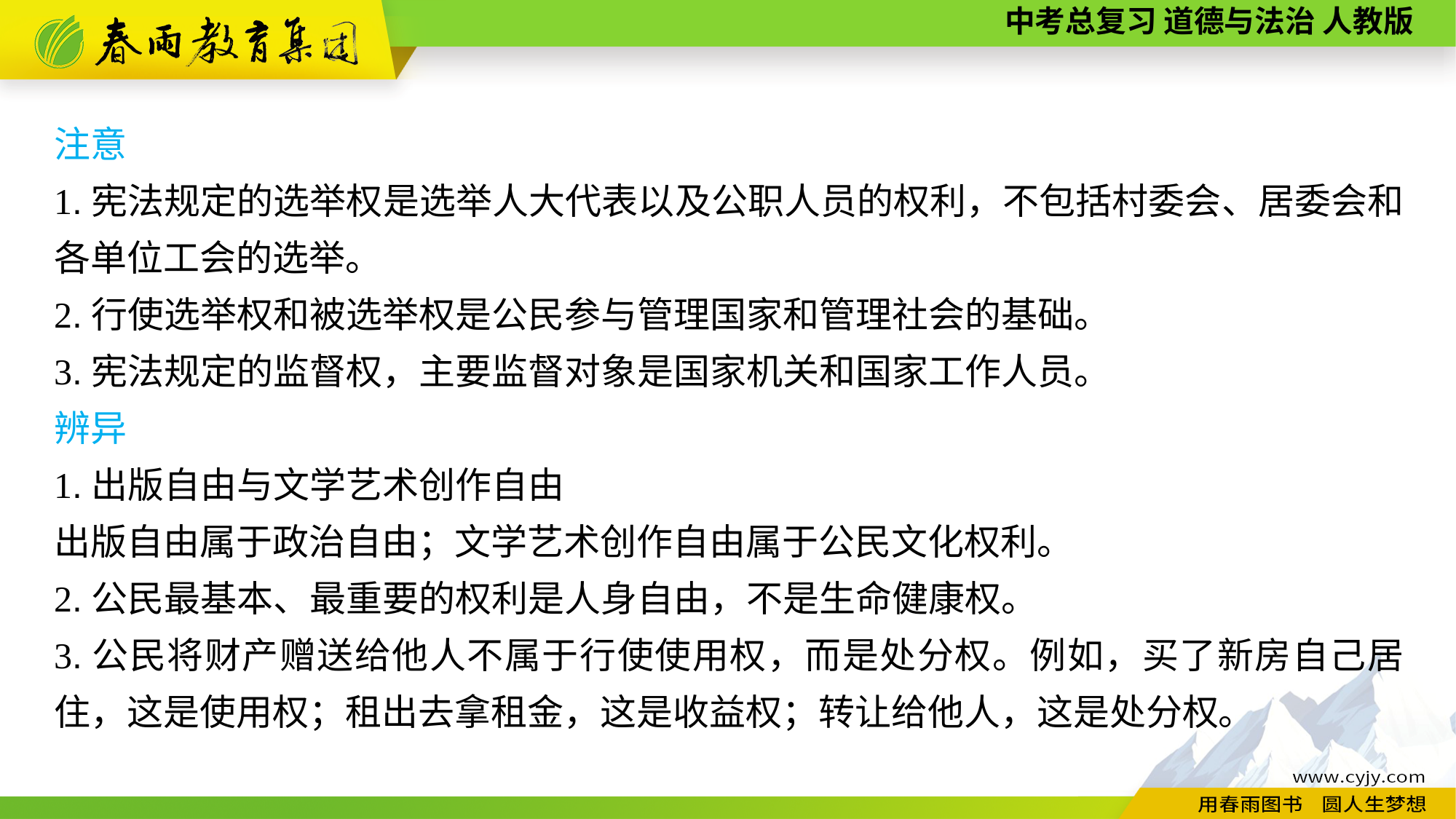

注意
1.宪法规定的选举权是选举人大代表以及公职人员的权利，不包括村委会、居委会和各单位工会的选举。
2.行使选举权和被选举权是公民参与管理国家和管理社会的基础。
3.宪法规定的监督权，主要监督对象是国家机关和国家工作人员。
辨异
1.出版自由与文学艺术创作自由
出版自由属于政治自由；文学艺术创作自由属于公民文化权利。
2.公民最基本、最重要的权利是人身自由，不是生命健康权。
3.公民将财产赠送给他人不属于行使使用权，而是处分权。例如，买了新房自己居住，这是使用权；租出去拿租金，这是收益权；转让给他人，这是处分权。